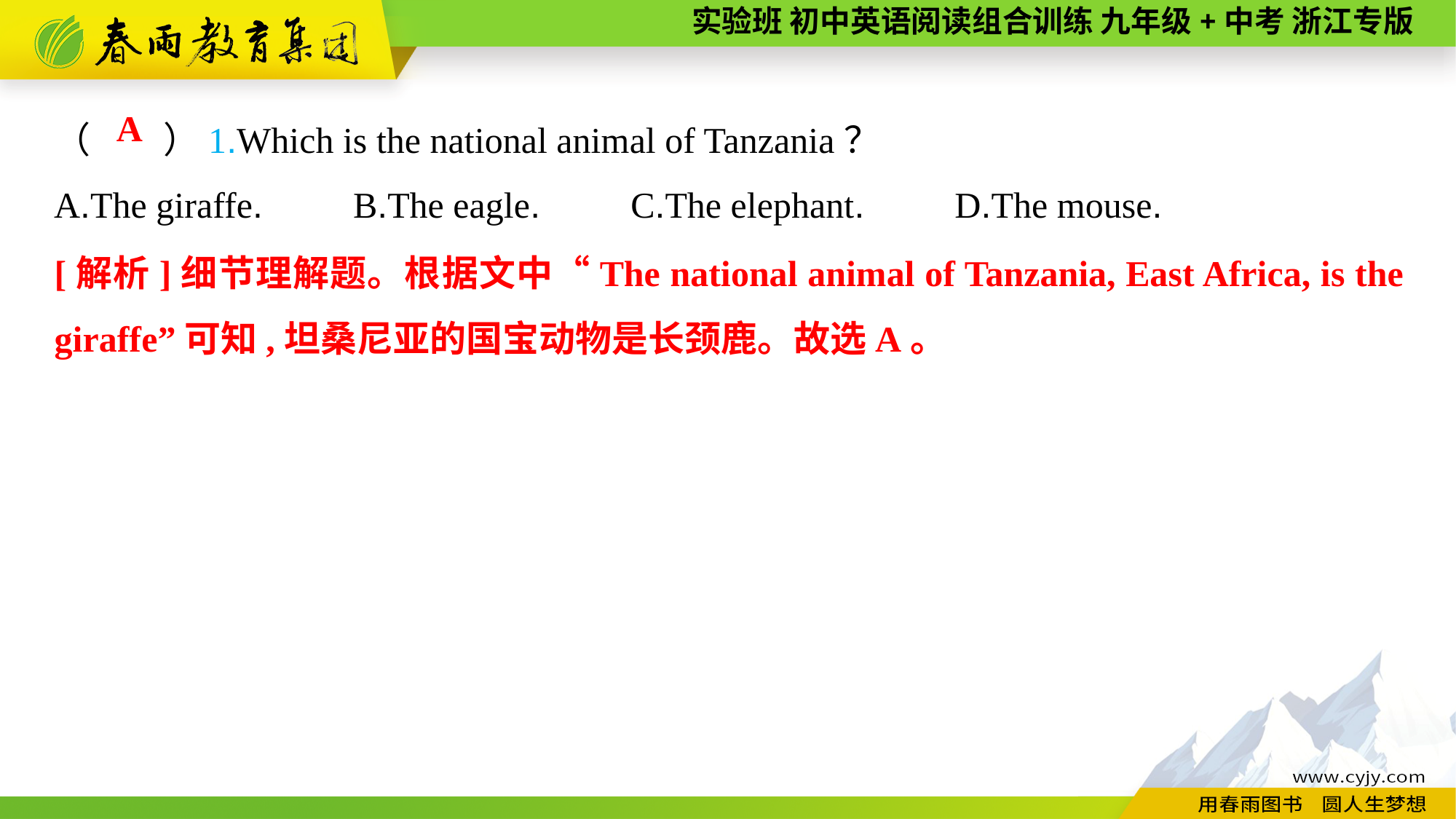

（　　）1.Which is the national animal of Tanzania？
A.The giraffe.　　B.The eagle.　　C.The elephant.　　D.The mouse.
A
[解析]细节理解题。根据文中“The national animal of Tanzania, East Africa, is the giraffe”可知,坦桑尼亚的国宝动物是长颈鹿。故选A。